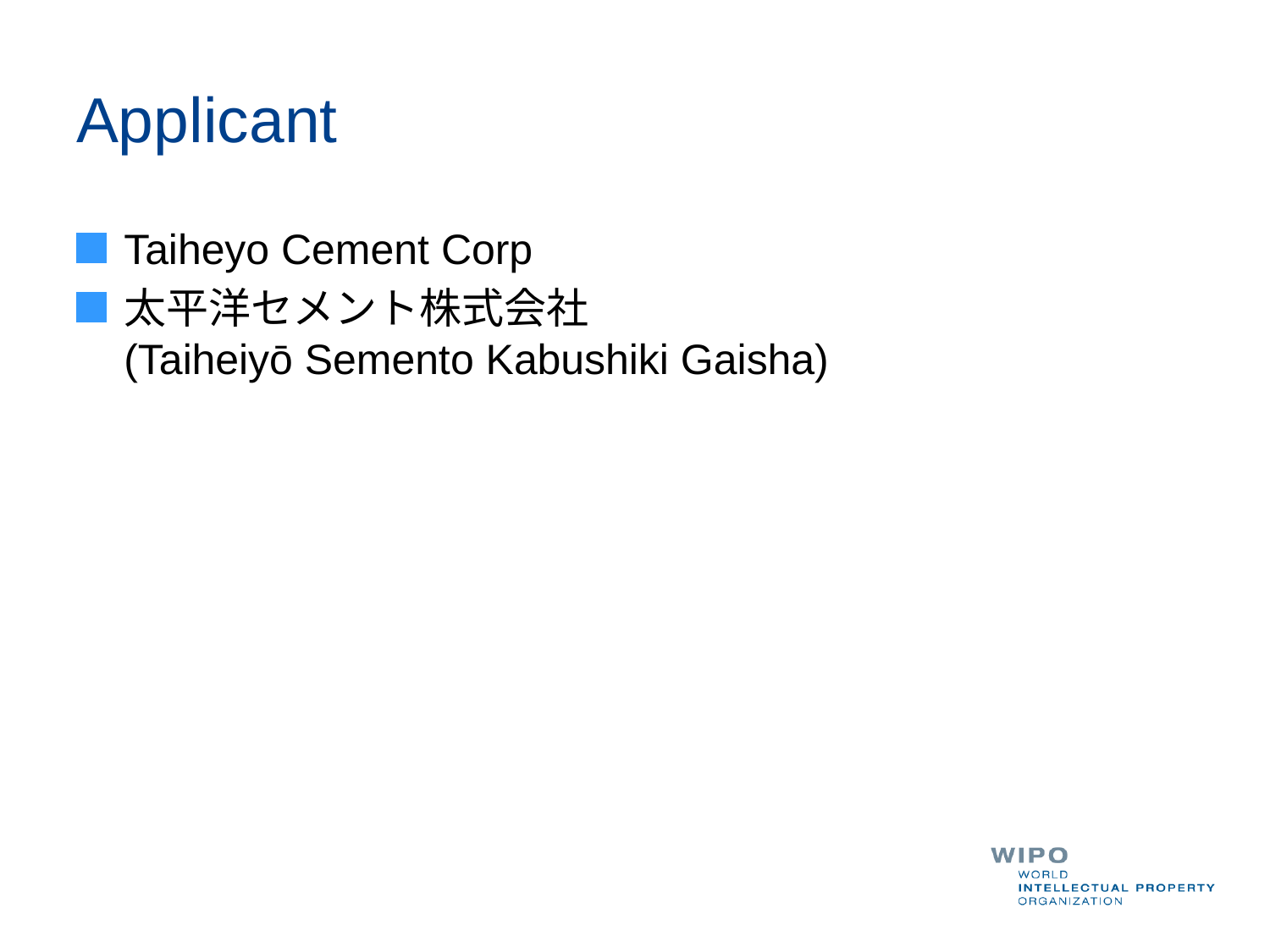

# Applicant
Taiheyo Cement Corp
太平洋セメント株式会社
(Taiheiyō Semento Kabushiki Gaisha)